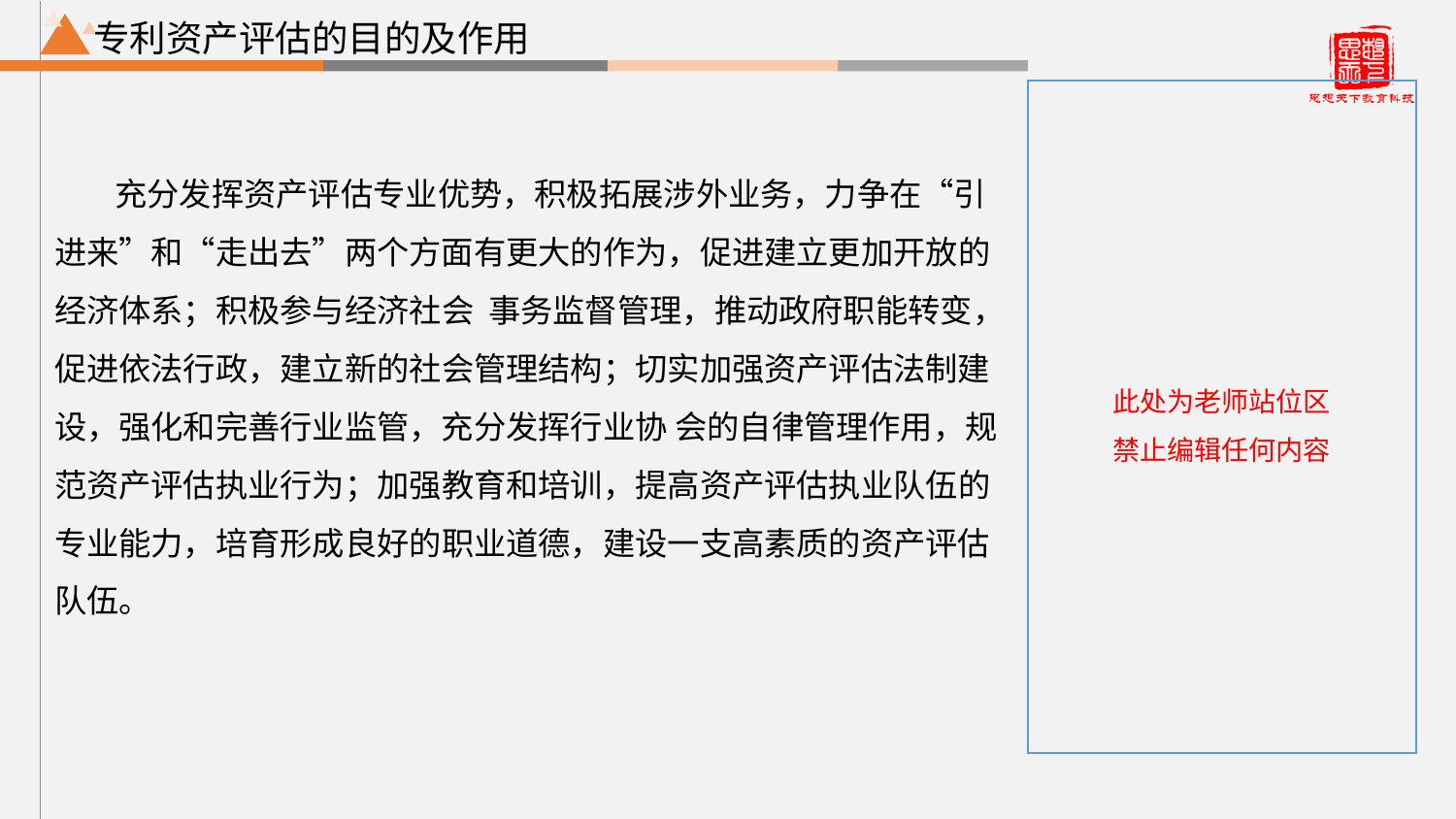

专利资产评估的目的及作用
充分发挥资产评估专业优势，积极拓展涉外业务，力争在“引进来”和“走出去”两个方面有更大的作为，促进建立更加开放的经济体系；积极参与经济社会  事务监督管理，推动政府职能转变，促进依法行政，建立新的社会管理结构；切实加强资产评估法制建设，强化和完善行业监管，充分发挥行业协 会的自律管理作用，规范资产评估执业行为；加强教育和培训，提高资产评估执业队伍的专业能力，培育形成良好的职业道德，建设一支高素质的资产评估队伍。
113